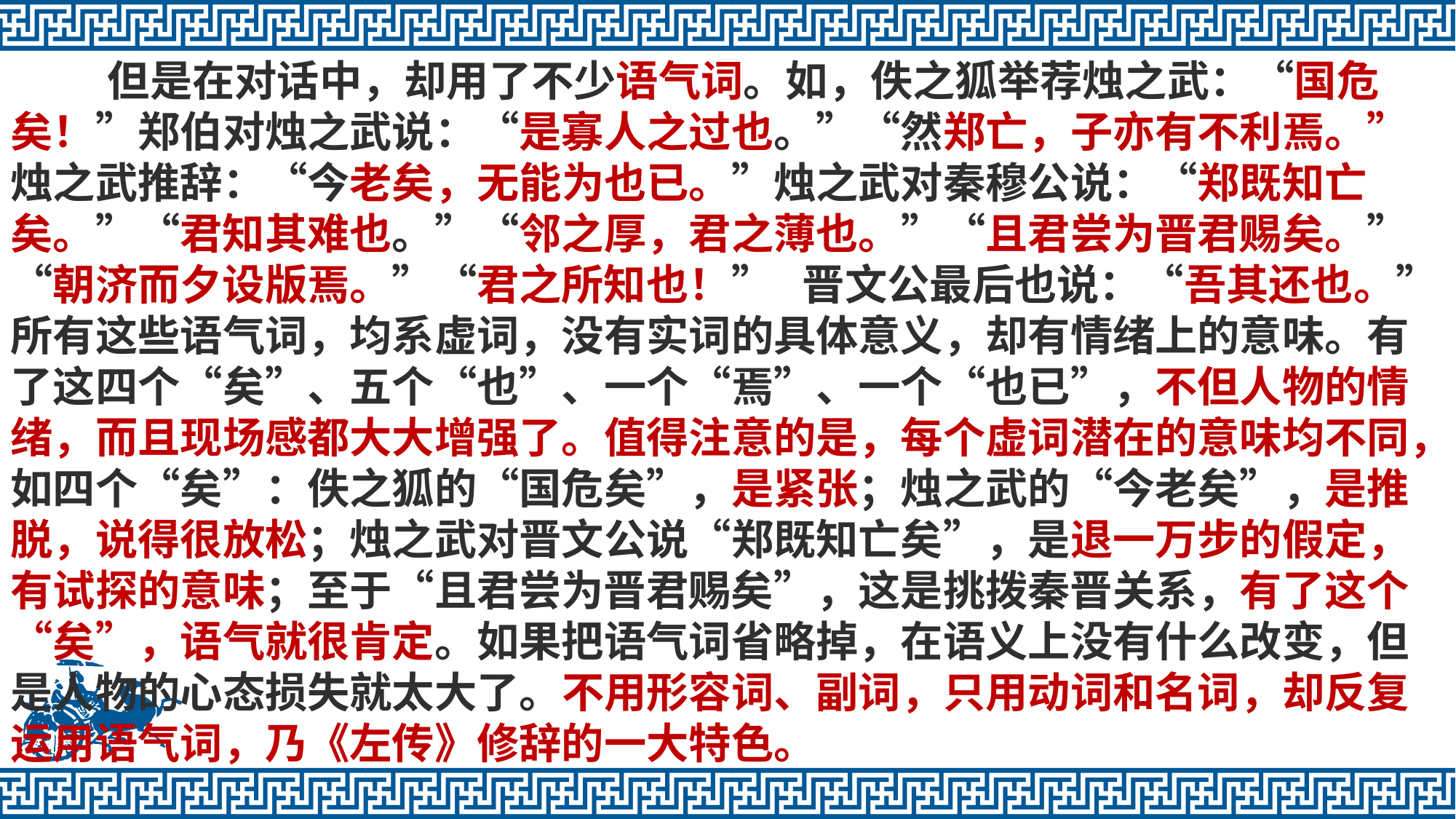

但是在对话中，却用了不少语气词。如，佚之狐举荐烛之武：“国危矣！”郑伯对烛之武说：“是寡人之过也。”“然郑亡，子亦有不利焉。”烛之武推辞：“今老矣，无能为也已。”烛之武对秦穆公说：“郑既知亡矣。”“君知其难也。”“邻之厚，君之薄也。”“且君尝为晋君赐矣。”“朝济而夕设版焉。”“君之所知也！”   晋文公最后也说：“吾其还也。”所有这些语气词，均系虚词，没有实词的具体意义，却有情绪上的意味。有了这四个“矣”、五个“也”、一个“焉”、一个“也已”，不但人物的情绪，而且现场感都大大增强了。值得注意的是，每个虚词潜在的意味均不同，如四个“矣”：佚之狐的“国危矣”，是紧张；烛之武的“今老矣”，是推脱，说得很放松；烛之武对晋文公说“郑既知亡矣”，是退一万步的假定，有试探的意味；至于“且君尝为晋君赐矣”，这是挑拨秦晋关系，有了这个“矣”，语气就很肯定。如果把语气词省略掉，在语义上没有什么改变，但是人物的心态损失就太大了。不用形容词、副词，只用动词和名词，却反复运用语气词，乃《左传》修辞的一大特色。